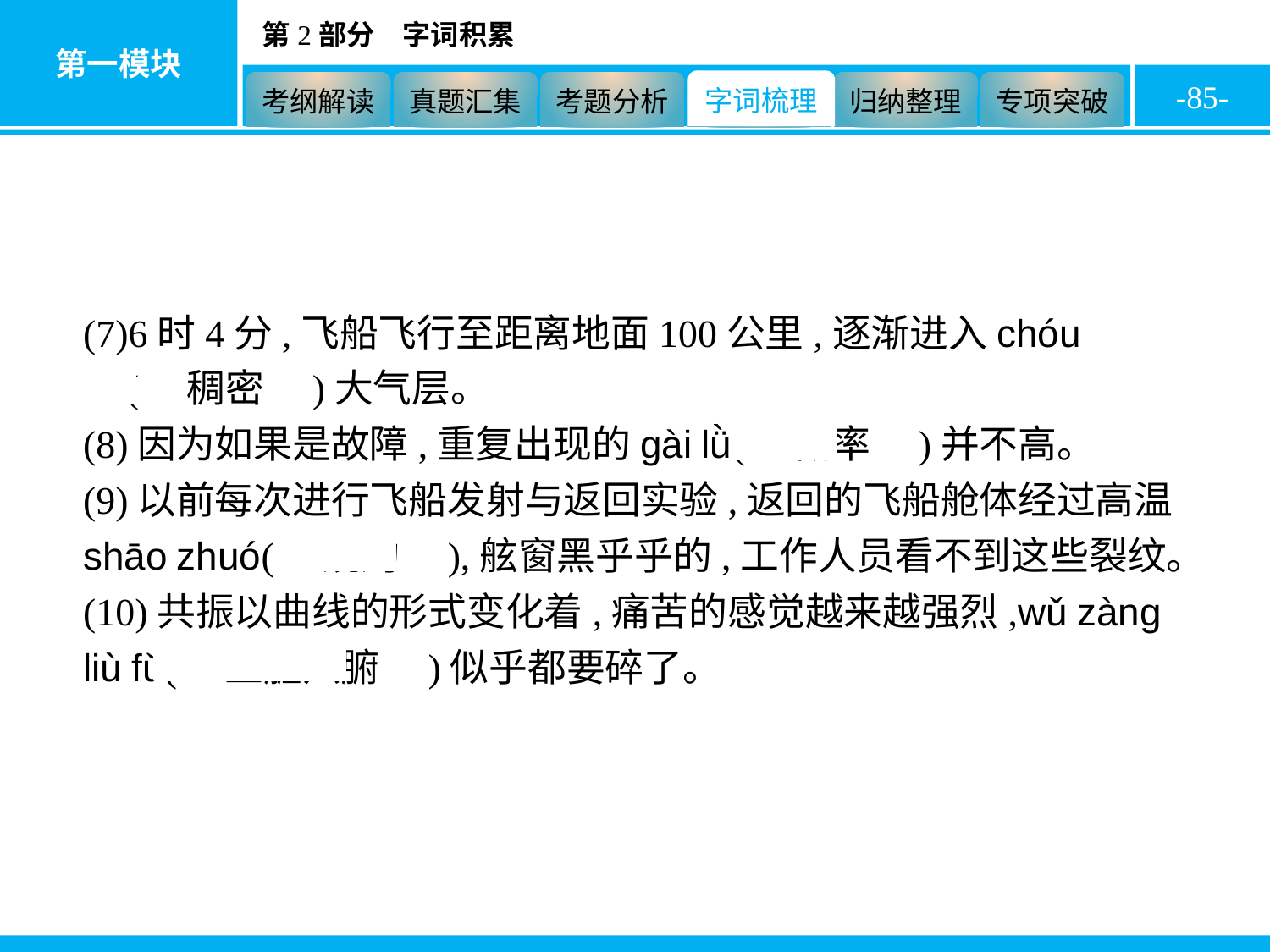

-85-
(7)6时4分,飞船飞行至距离地面100公里,逐渐进入chóu mì(　稠密　)大气层。
(8)因为如果是故障,重复出现的gài lǜ(　概率　)并不高。
(9)以前每次进行飞船发射与返回实验,返回的飞船舱体经过高温shāo zhuó(　烧灼　),舷窗黑乎乎的,工作人员看不到这些裂纹。
(10)共振以曲线的形式变化着,痛苦的感觉越来越强烈,wǔ zàng liù fǔ(　五脏六腑　)似乎都要碎了。